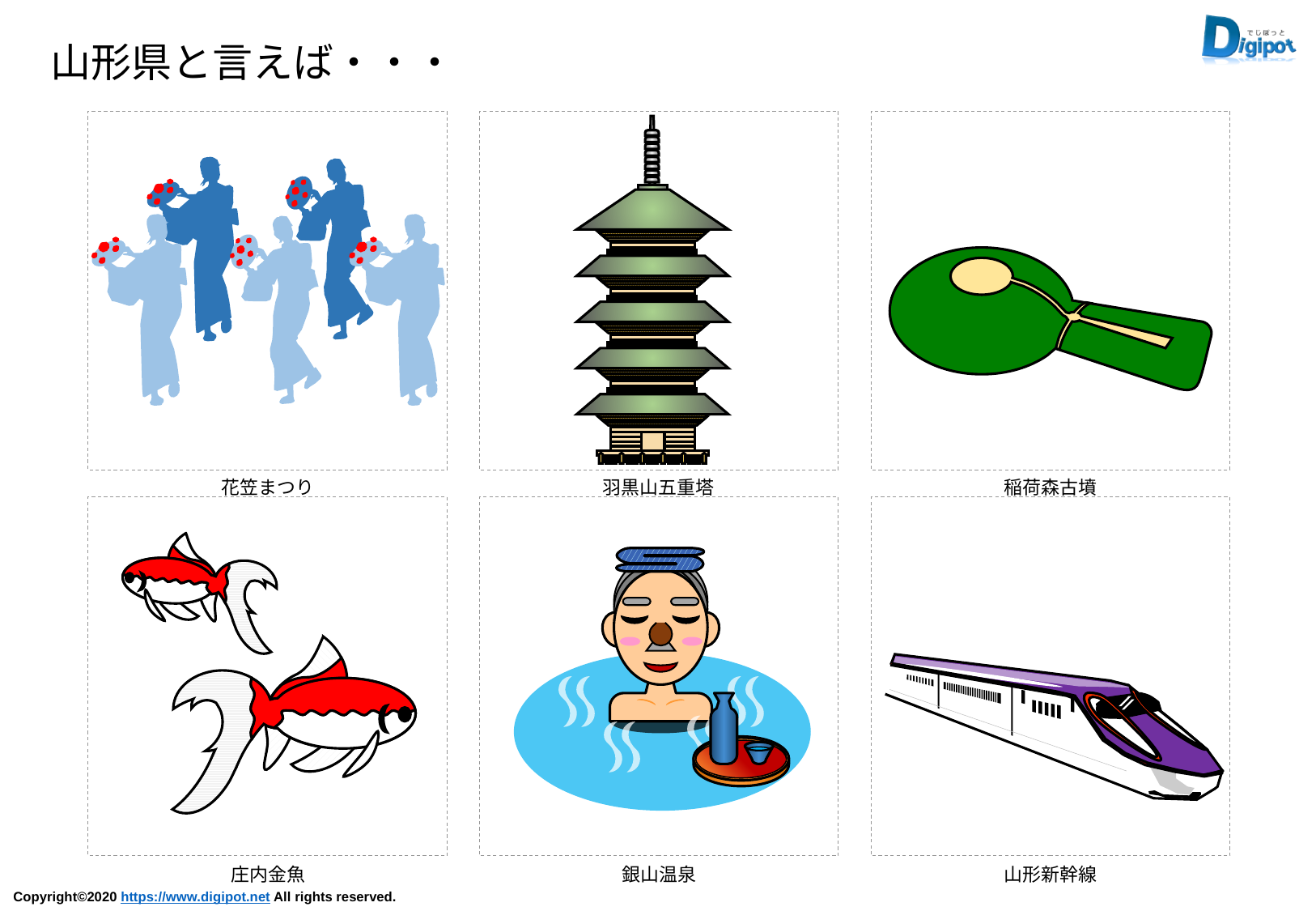

山形県と言えば・・・

花笠まつり
羽黒山五重塔
稲荷森古墳

庄内金魚
銀山温泉
山形新幹線